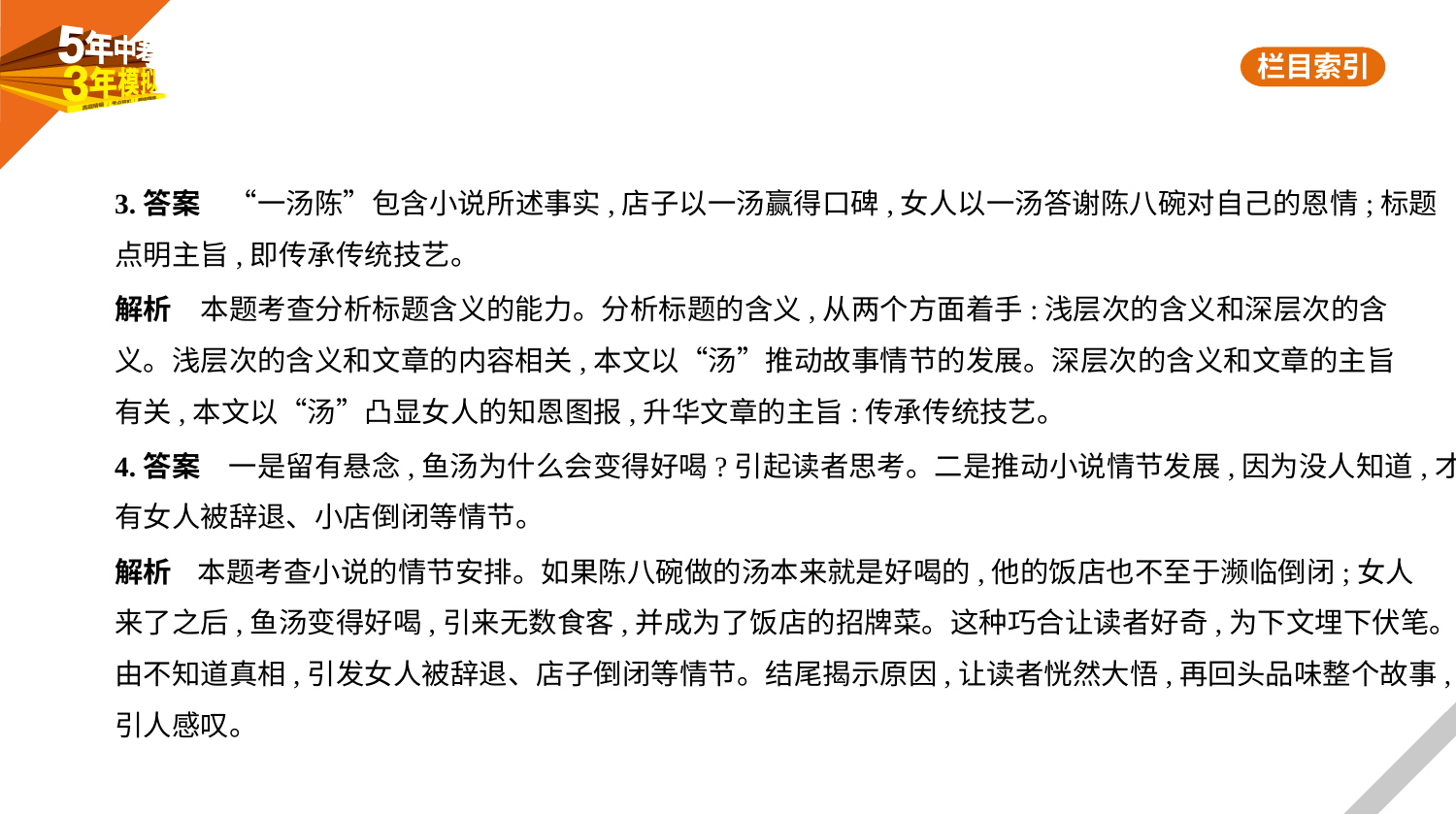

3.答案　“一汤陈”包含小说所述事实,店子以一汤赢得口碑,女人以一汤答谢陈八碗对自己的恩情;标题
点明主旨,即传承传统技艺。
解析　本题考查分析标题含义的能力。分析标题的含义,从两个方面着手:浅层次的含义和深层次的含
义。浅层次的含义和文章的内容相关,本文以“汤”推动故事情节的发展。深层次的含义和文章的主旨
有关,本文以“汤”凸显女人的知恩图报,升华文章的主旨:传承传统技艺。
4.答案　一是留有悬念,鱼汤为什么会变得好喝?引起读者思考。二是推动小说情节发展,因为没人知道,才
有女人被辞退、小店倒闭等情节。
解析    本题考查小说的情节安排。如果陈八碗做的汤本来就是好喝的,他的饭店也不至于濒临倒闭;女人
来了之后,鱼汤变得好喝,引来无数食客,并成为了饭店的招牌菜。这种巧合让读者好奇,为下文埋下伏笔。
由不知道真相,引发女人被辞退、店子倒闭等情节。结尾揭示原因,让读者恍然大悟,再回头品味整个故事,
引人感叹。